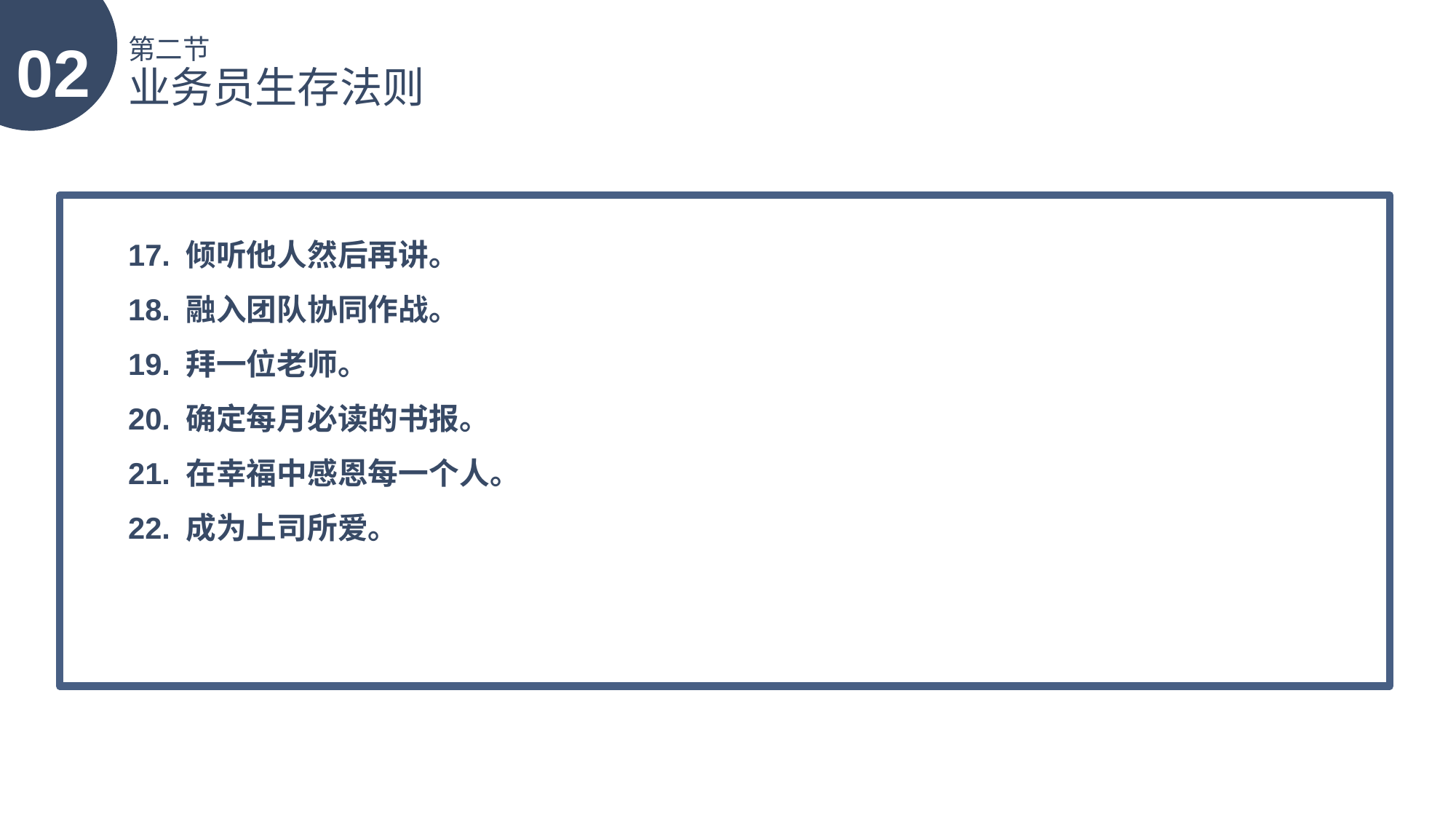

02
第二节
业务员生存法则

17. 倾听他人然后再讲。
18. 融入团队协同作战。
19. 拜一位老师。
20. 确定每月必读的书报。
21. 在幸福中感恩每一个人。
22. 成为上司所爱。